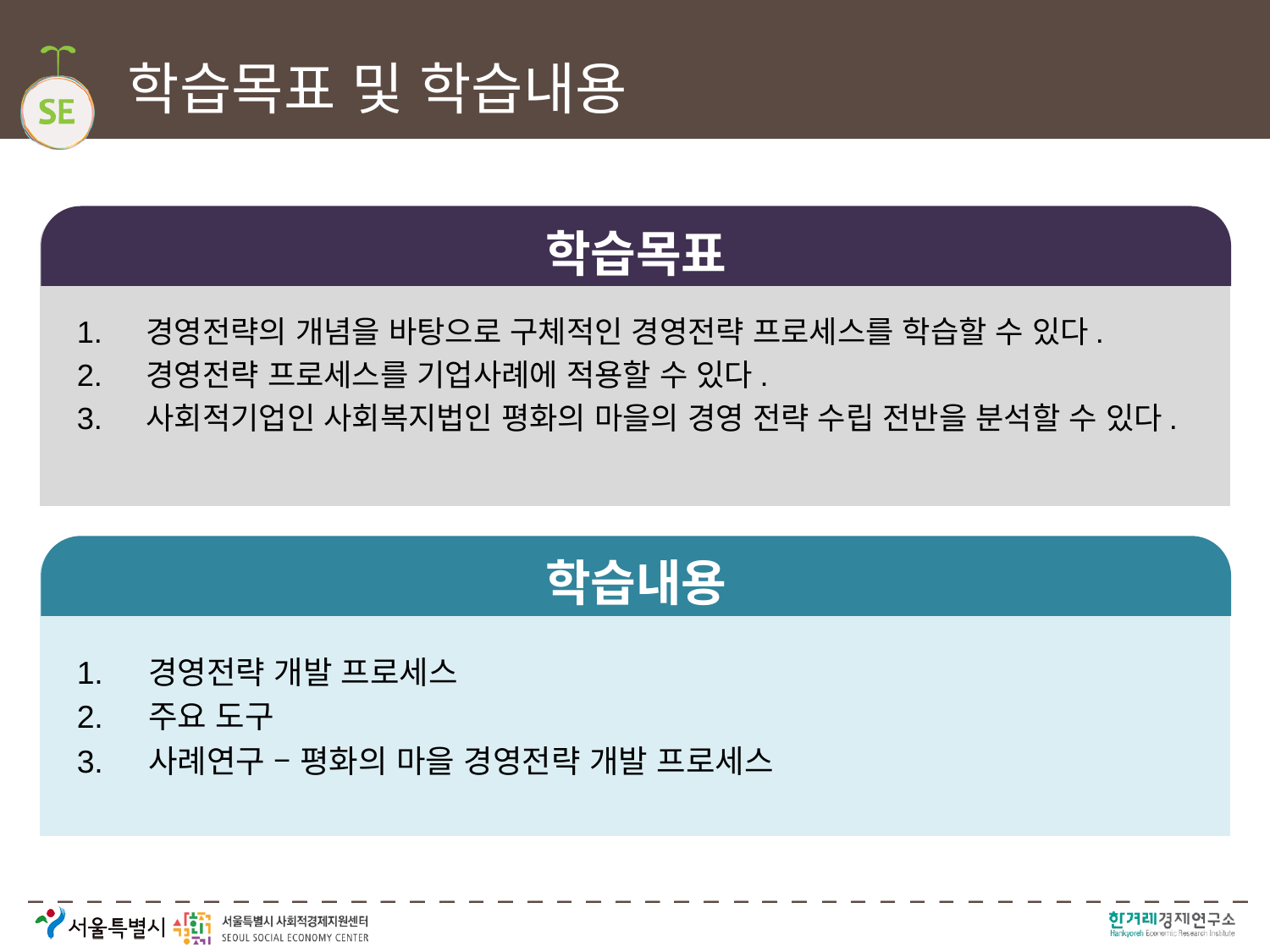

# 학습목표 및 학습내용
학습목표

경영전략의 개념을 바탕으로 구체적인 경영전략 프로세스를 학습할 수 있다.
경영전략 프로세스를 기업사례에 적용할 수 있다.
사회적기업인 사회복지법인 평화의 마을의 경영 전략 수립 전반을 분석할 수 있다.

학습내용

경영전략 개발 프로세스
주요 도구
사례연구 – 평화의 마을 경영전략 개발 프로세스